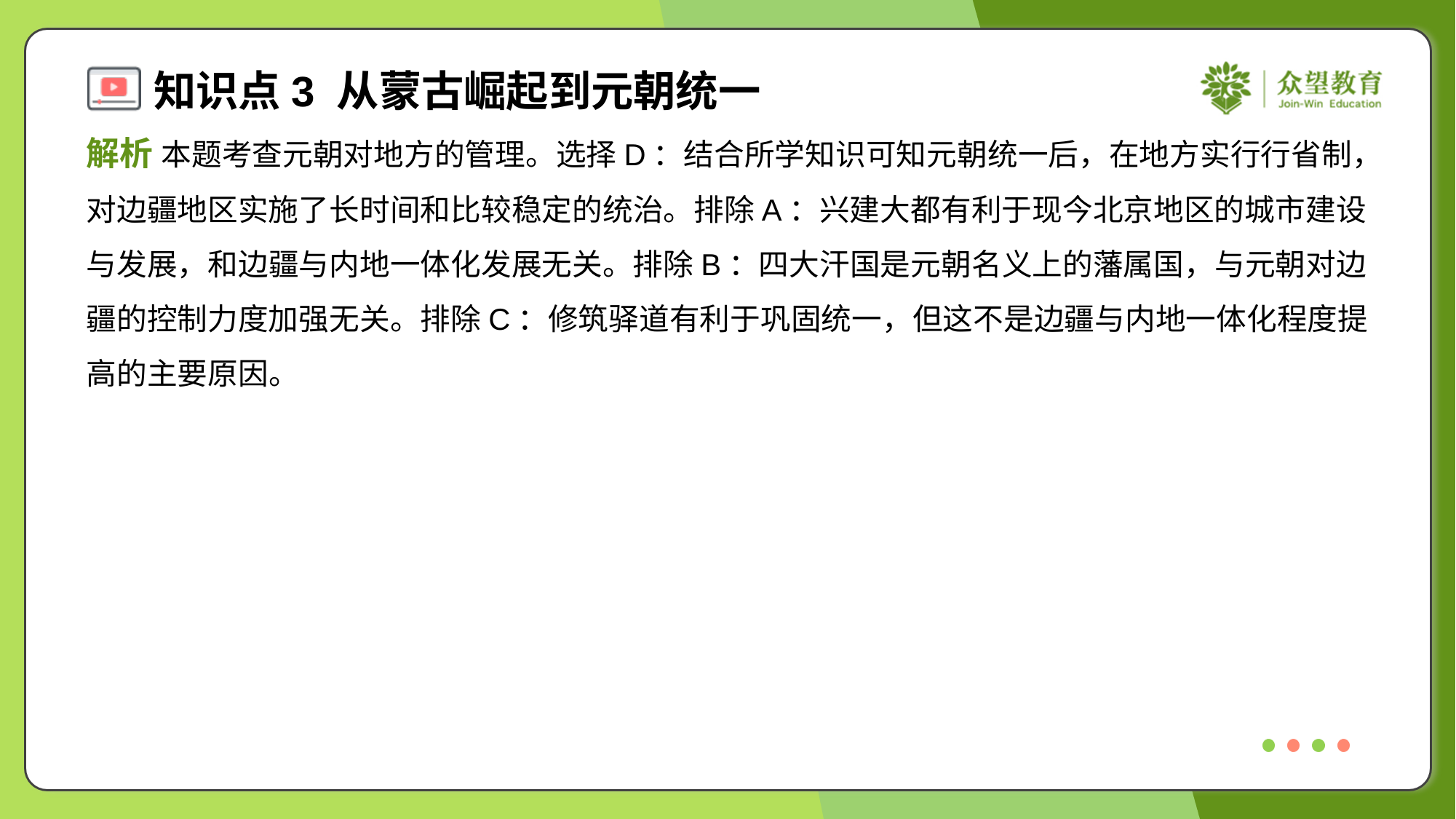

解析 本题考查元朝对地方的管理。选择D：结合所学知识可知元朝统一后，在地方实行行省制，
对边疆地区实施了长时间和比较稳定的统治。排除A：兴建大都有利于现今北京地区的城市建设
与发展，和边疆与内地一体化发展无关。排除B：四大汗国是元朝名义上的藩属国，与元朝对边
疆的控制力度加强无关。排除C：修筑驿道有利于巩固统一，但这不是边疆与内地一体化程度提
高的主要原因。